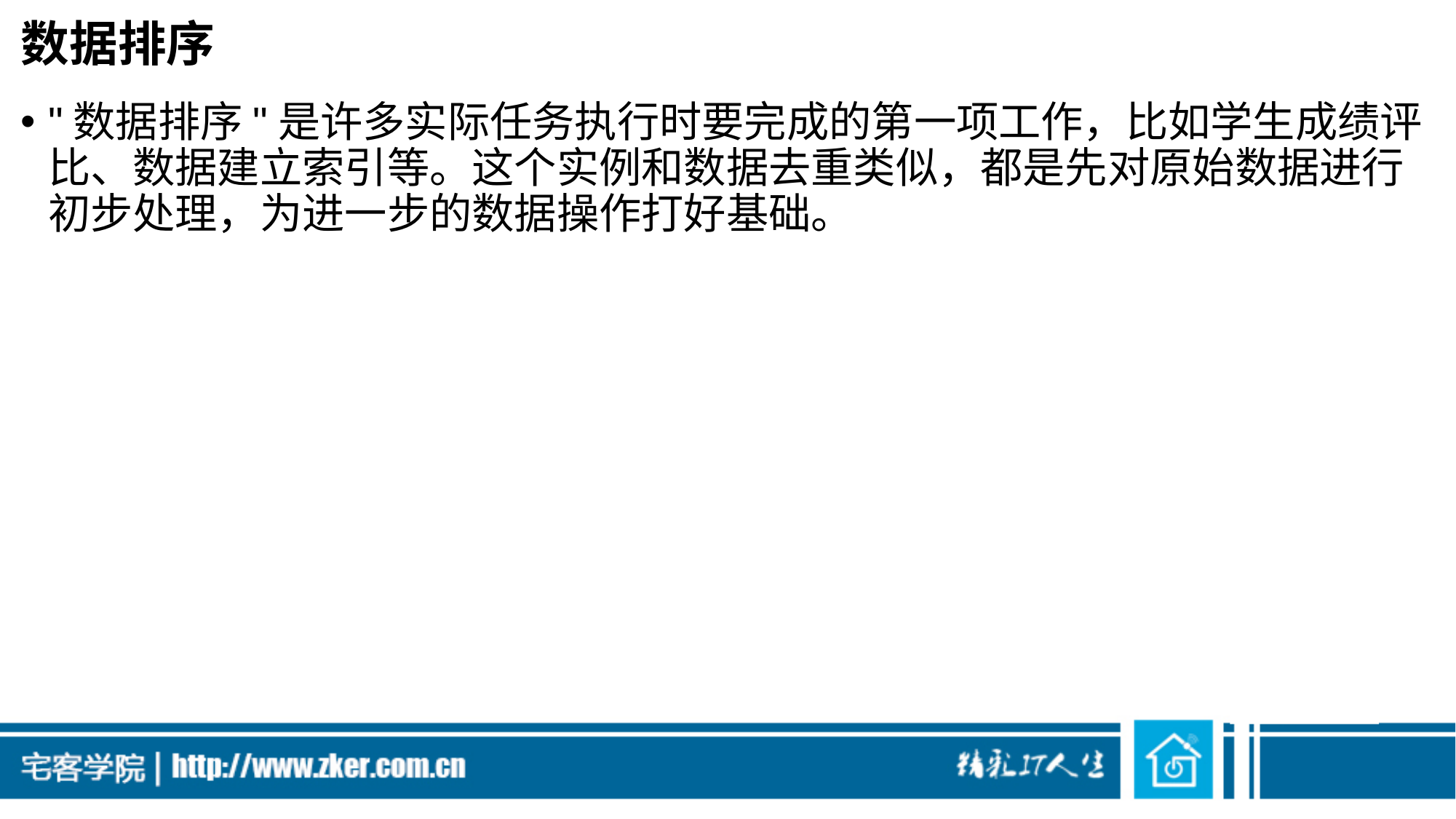

# 数据排序
"数据排序"是许多实际任务执行时要完成的第一项工作，比如学生成绩评比、数据建立索引等。这个实例和数据去重类似，都是先对原始数据进行初步处理，为进一步的数据操作打好基础。